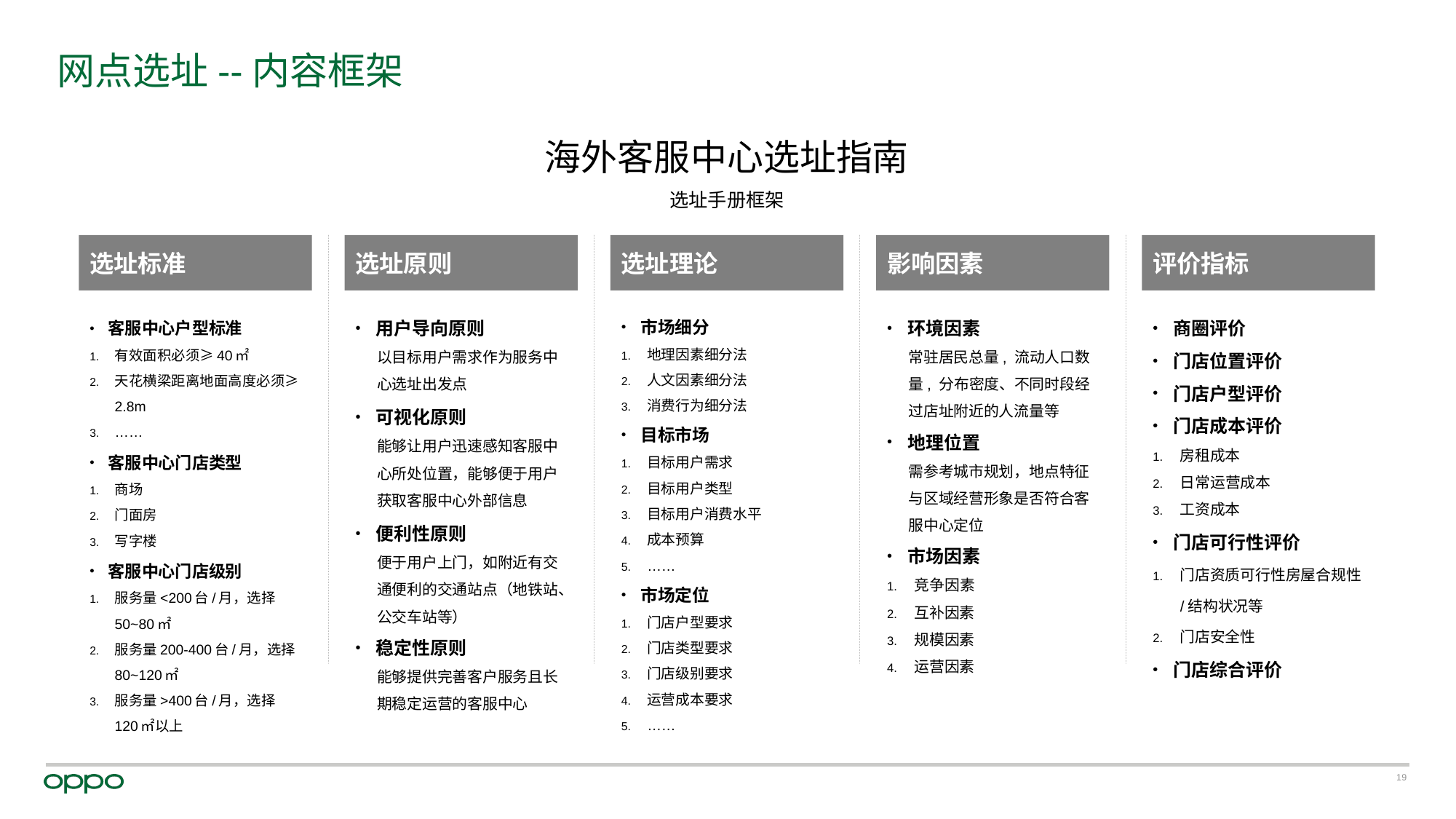

# 网点选址--内容框架
海外客服中心选址指南
选址手册框架
选址标准
客服中心户型标准
有效面积必须≥40㎡
天花横梁距离地面高度必须≥2.8m
……
客服中心门店类型
商场
门面房
写字楼
客服中心门店级别
服务量<200台/月，选择50~80㎡
服务量200-400台/月，选择80~120㎡
服务量>400台/月，选择120㎡以上

选址原则
用户导向原则
以目标用户需求作为服务中心选址出发点
可视化原则
能够让用户迅速感知客服中心所处位置，能够便于用户获取客服中心外部信息
便利性原则
便于用户上门，如附近有交通便利的交通站点（地铁站、公交车站等）
稳定性原则
能够提供完善客户服务且长期稳定运营的客服中心
选址理论
市场细分
地理因素细分法
人文因素细分法
消费行为细分法
目标市场
目标用户需求
目标用户类型
目标用户消费水平
成本预算
……
市场定位
门店户型要求
门店类型要求
门店级别要求
运营成本要求
……

影响因素
环境因素
常驻居民总量, 流动人口数量, 分布密度、不同时段经过店址附近的人流量等
地理位置
需参考城市规划，地点特征与区域经营形象是否符合客服中心定位
市场因素
竞争因素
互补因素
规模因素
运营因素
评价指标
商圈评价
门店位置评价
门店户型评价
门店成本评价
房租成本
日常运营成本
工资成本
门店可行性评价
门店资质可行性房屋合规性/结构状况等
门店安全性
门店综合评价